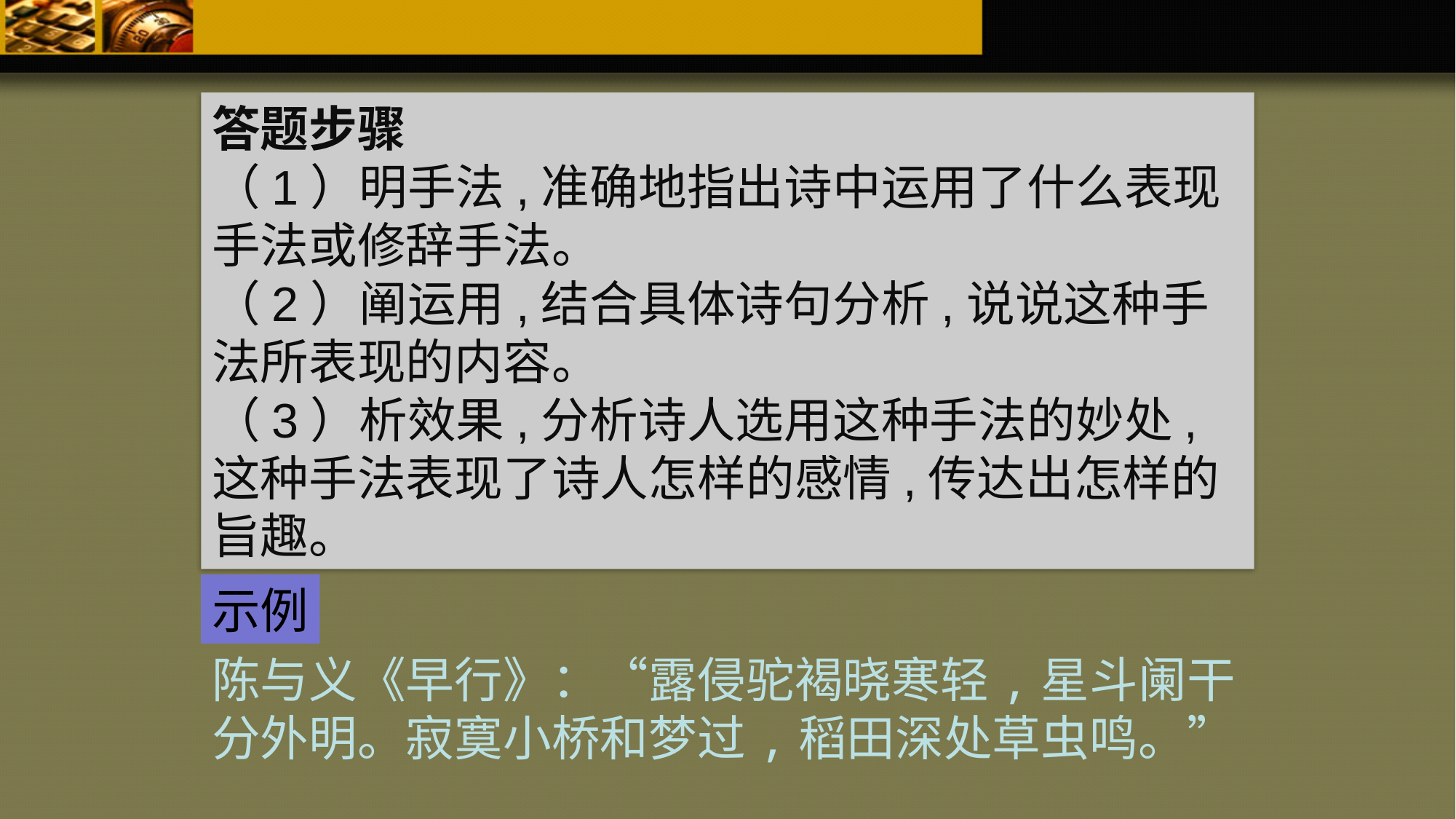

答题步骤
（1）明手法,准确地指出诗中运用了什么表现手法或修辞手法。
（2）阐运用,结合具体诗句分析,说说这种手法所表现的内容。
（3）析效果,分析诗人选用这种手法的妙处,这种手法表现了诗人怎样的感情,传达出怎样的旨趣。
示例
陈与义《早行》：“露侵驼褐晓寒轻,星斗阑干分外明。寂寞小桥和梦过,稻田深处草虫鸣。”